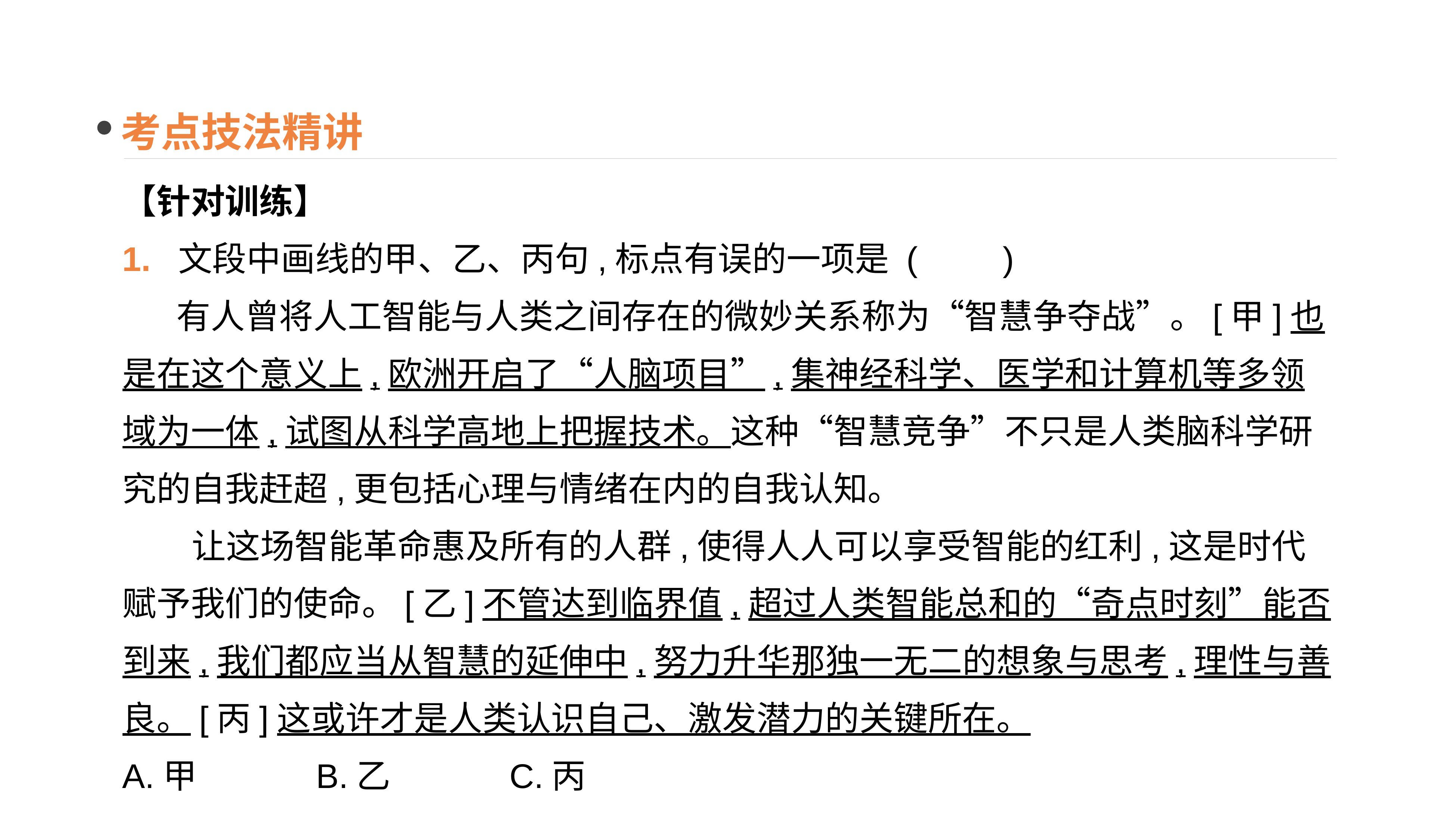

考点技法精讲

【针对训练】
1.  文段中画线的甲、乙、丙句,标点有误的一项是	(　　)
      有人曾将人工智能与人类之间存在的微妙关系称为“智慧争夺战”。[甲]也是在这个意义上,欧洲开启了“人脑项目”,集神经科学、医学和计算机等多领域为一体,试图从科学高地上把握技术。这种“智慧竞争”不只是人类脑科学研究的自我赶超,更包括心理与情绪在内的自我认知。
        让这场智能革命惠及所有的人群,使得人人可以享受智能的红利,这是时代赋予我们的使命。[乙]不管达到临界值,超过人类智能总和的“奇点时刻”能否到来,我们都应当从智慧的延伸中,努力升华那独一无二的想象与思考,理性与善良。[丙]这或许才是人类认识自己、激发潜力的关键所在。
A.甲 　　　B.乙 　　　C.丙